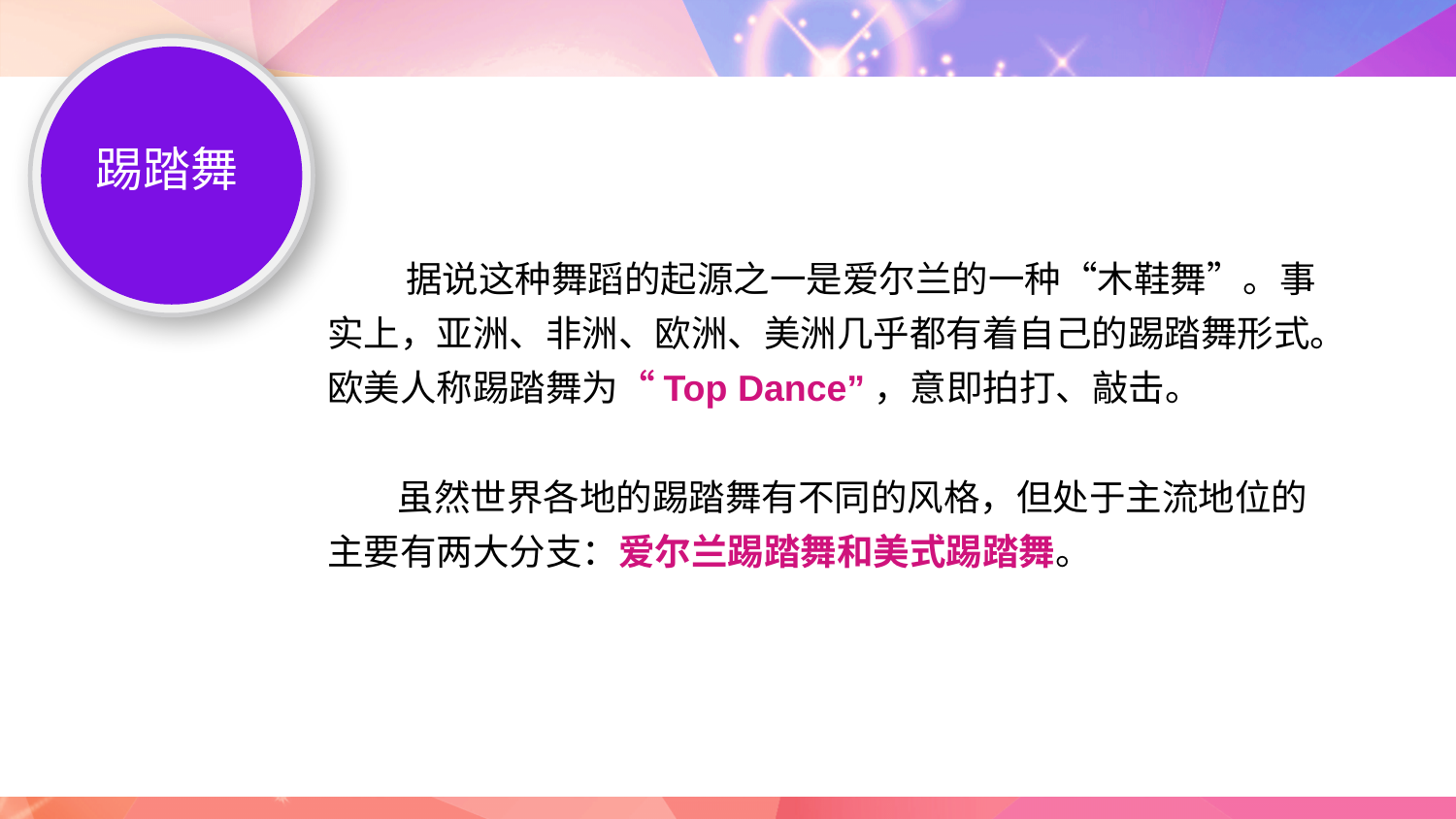

踢踏舞

   据说这种舞蹈的起源之一是爱尔兰的一种“木鞋舞”。事实上，亚洲、非洲、欧洲、美洲几乎都有着自己的踢踏舞形式。欧美人称踢踏舞为“Top Dance”，意即拍打、敲击。

  虽然世界各地的踢踏舞有不同的风格，但处于主流地位的主要有两大分支：爱尔兰踢踏舞和美式踢踏舞。